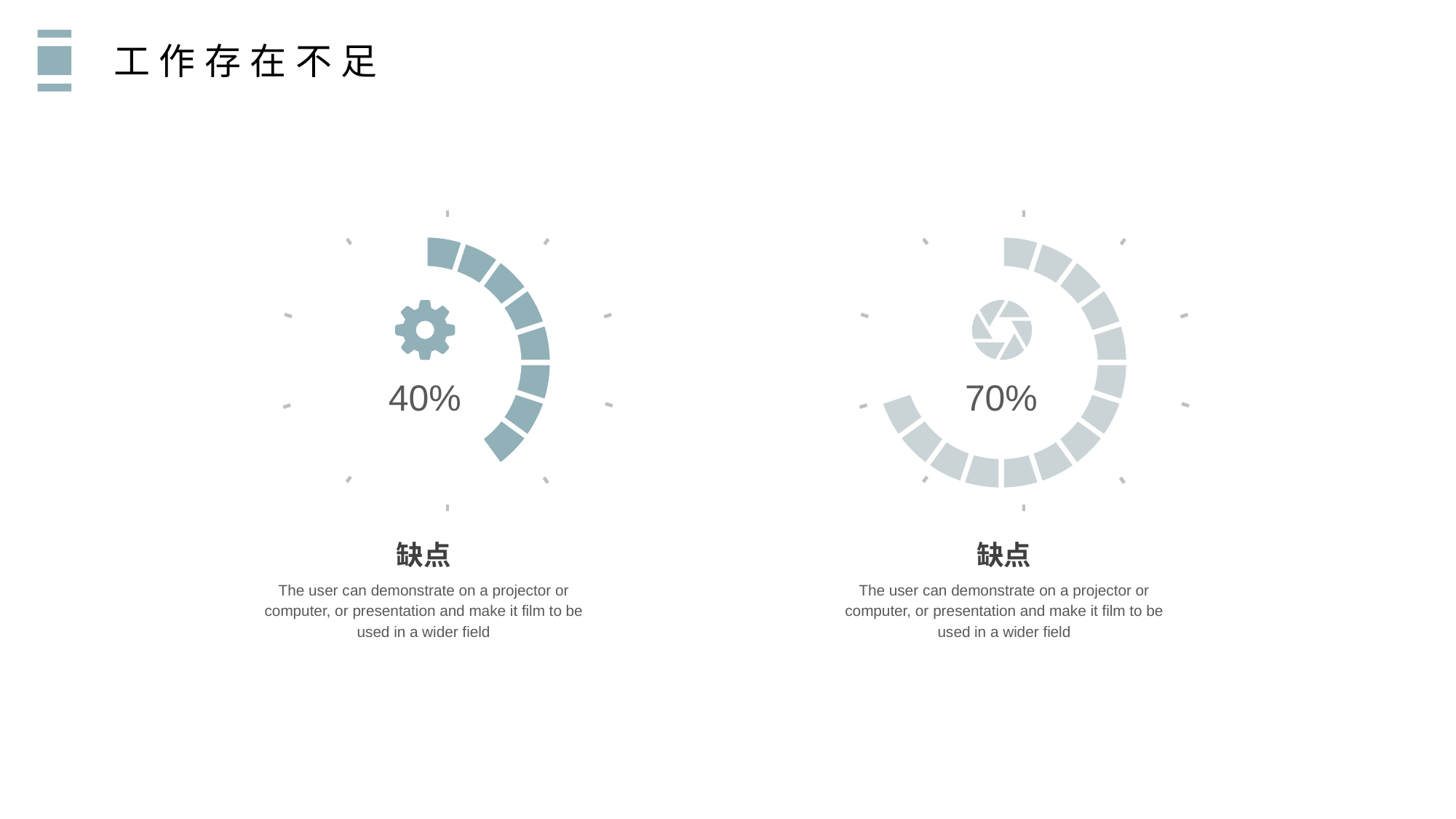

工作存在不足

40%
缺点
The user can demonstrate on a projector or computer, or presentation and make it film to be used in a wider field

70%
缺点
The user can demonstrate on a projector or computer, or presentation and make it film to be used in a wider field